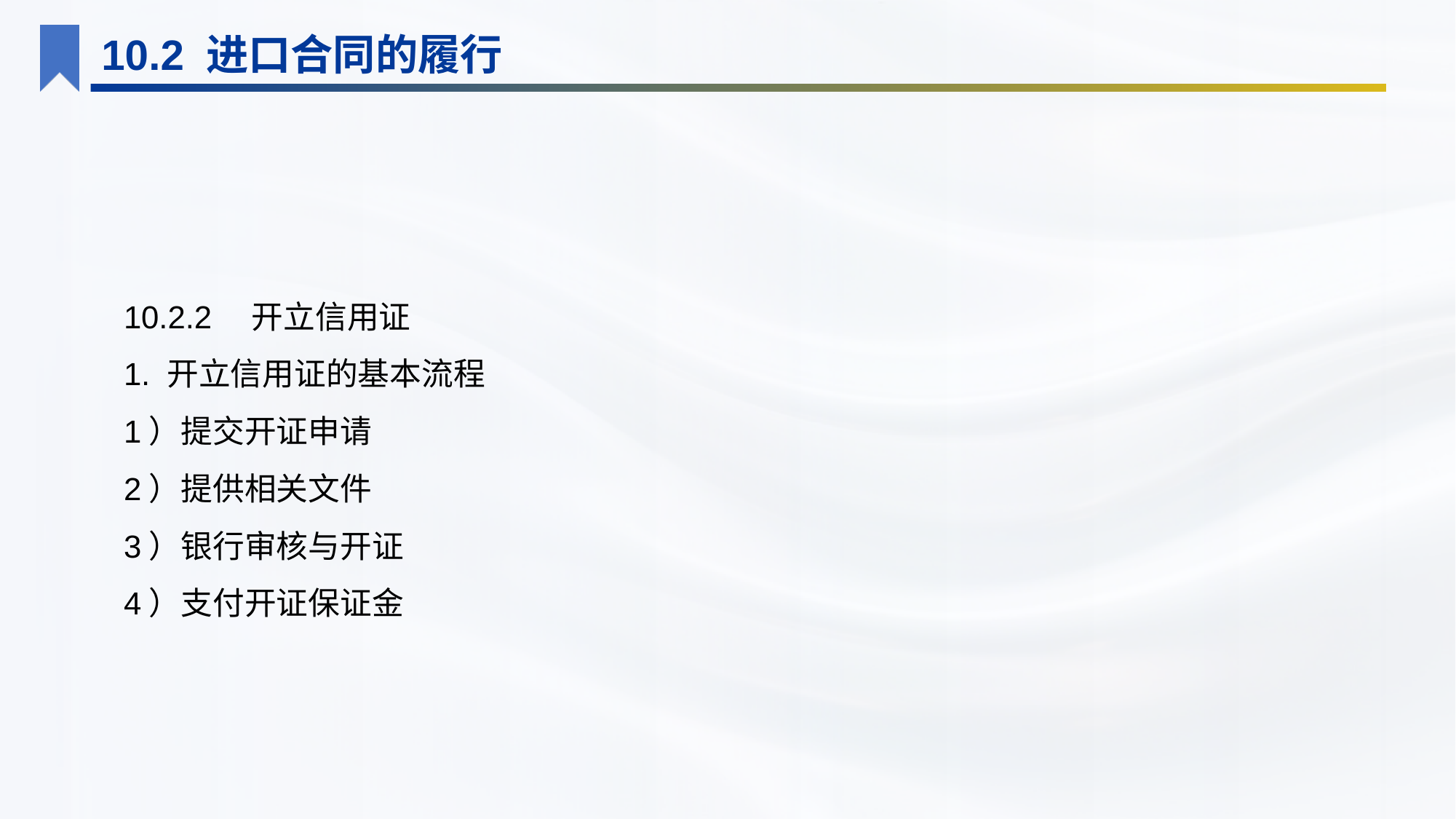

10.2 进口合同的履行
10.2.2　开立信用证
1. 开立信用证的基本流程
1）提交开证申请
2）提供相关文件
3）银行审核与开证
4）支付开证保证金